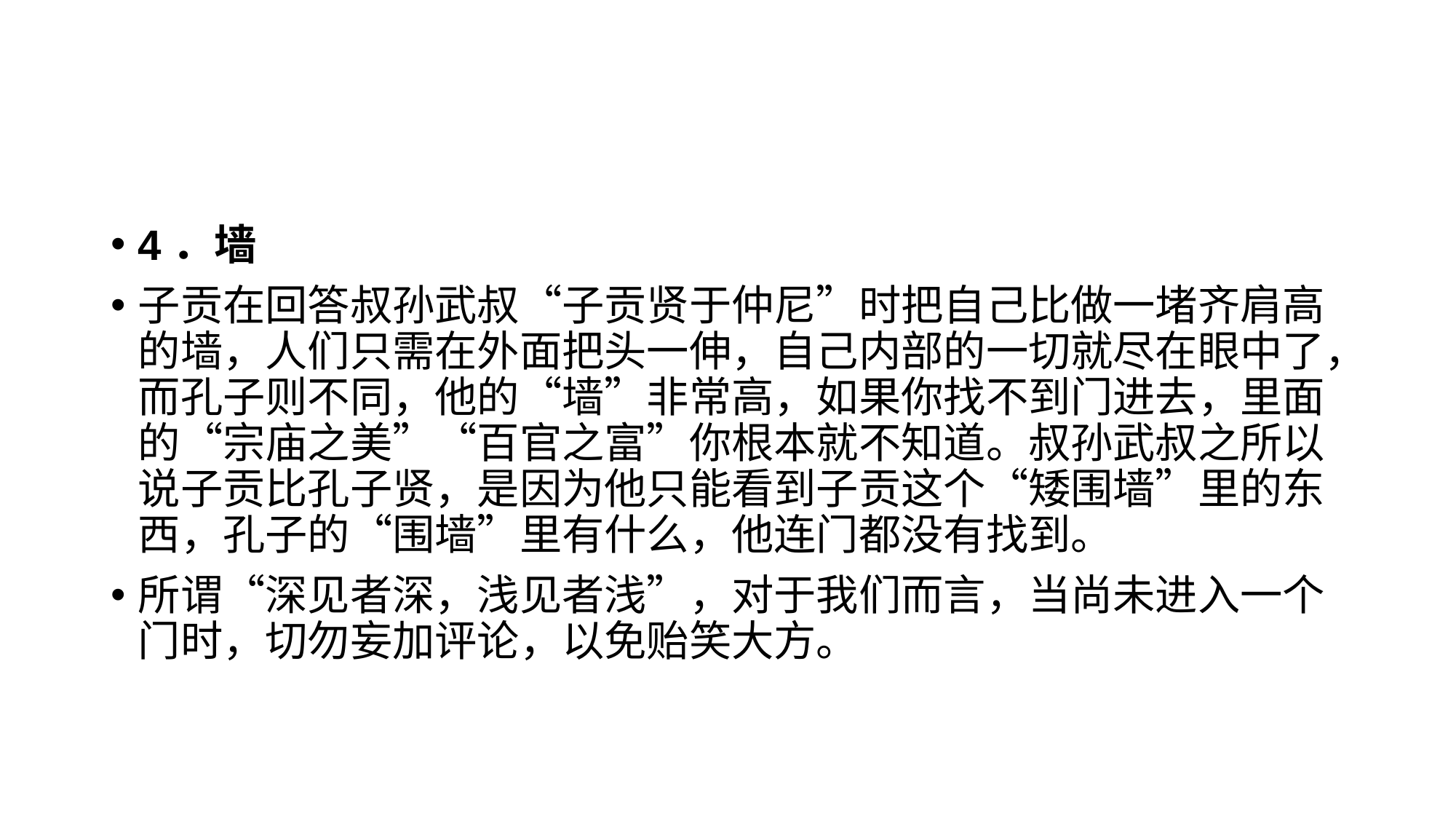

#
4．墙
子贡在回答叔孙武叔“子贡贤于仲尼”时把自己比做一堵齐肩高的墙，人们只需在外面把头一伸，自己内部的一切就尽在眼中了，而孔子则不同，他的“墙”非常高，如果你找不到门进去，里面的“宗庙之美”“百官之富”你根本就不知道。叔孙武叔之所以说子贡比孔子贤，是因为他只能看到子贡这个“矮围墙”里的东西，孔子的“围墙”里有什么，他连门都没有找到。
所谓“深见者深，浅见者浅”，对于我们而言，当尚未进入一个门时，切勿妄加评论，以免贻笑大方。